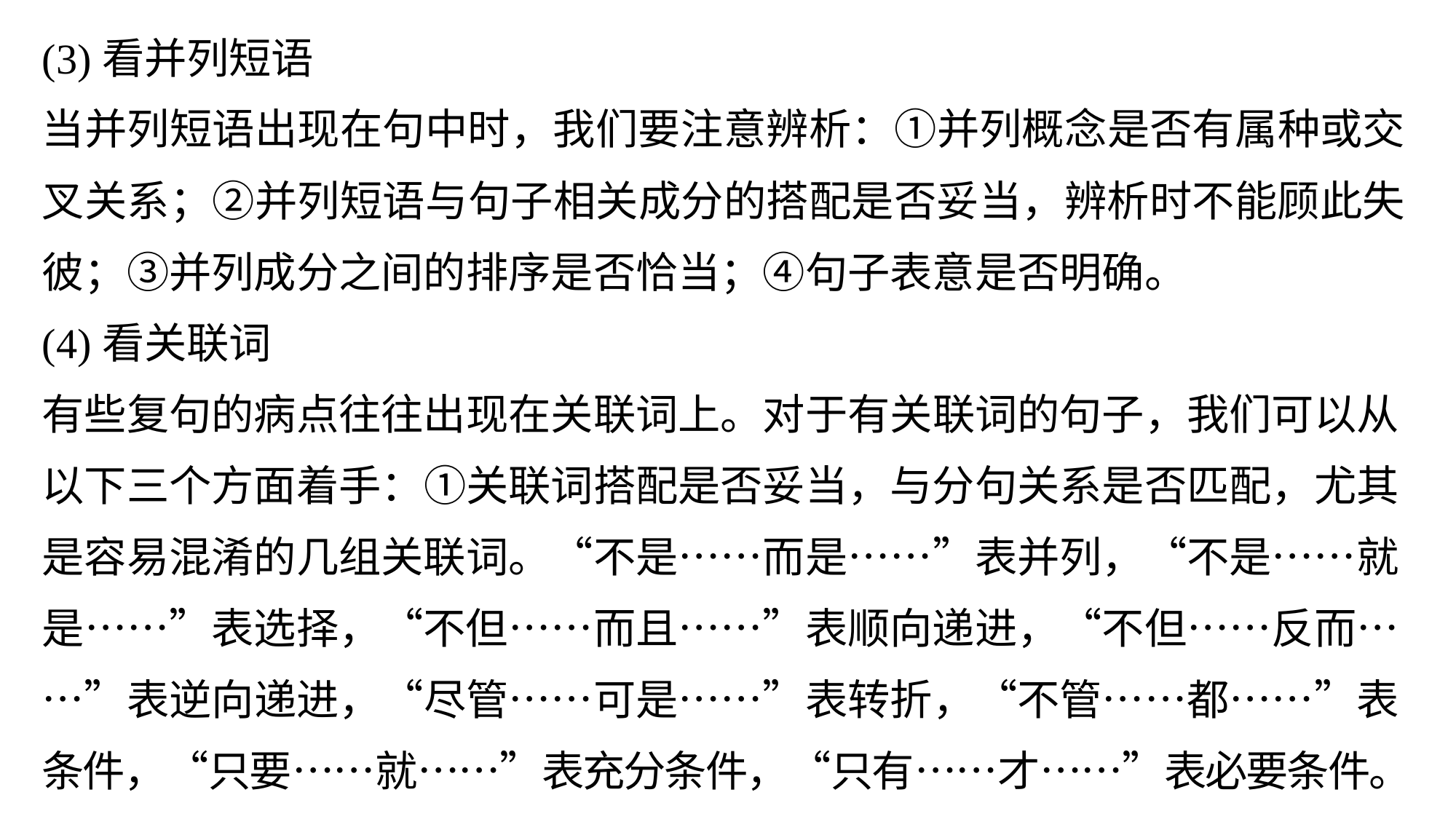

(3)看并列短语
当并列短语出现在句中时，我们要注意辨析：①并列概念是否有属种或交叉关系；②并列短语与句子相关成分的搭配是否妥当，辨析时不能顾此失彼；③并列成分之间的排序是否恰当；④句子表意是否明确。
(4)看关联词
有些复句的病点往往出现在关联词上。对于有关联词的句子，我们可以从以下三个方面着手：①关联词搭配是否妥当，与分句关系是否匹配，尤其是容易混淆的几组关联词。“不是……而是……”表并列，“不是……就是……”表选择，“不但……而且……”表顺向递进，“不但……反而……”表逆向递进，“尽管……可是……”表转折，“不管……都……”表条件，“只要……就……”表充分条件，“只有……才……”表必要条件。